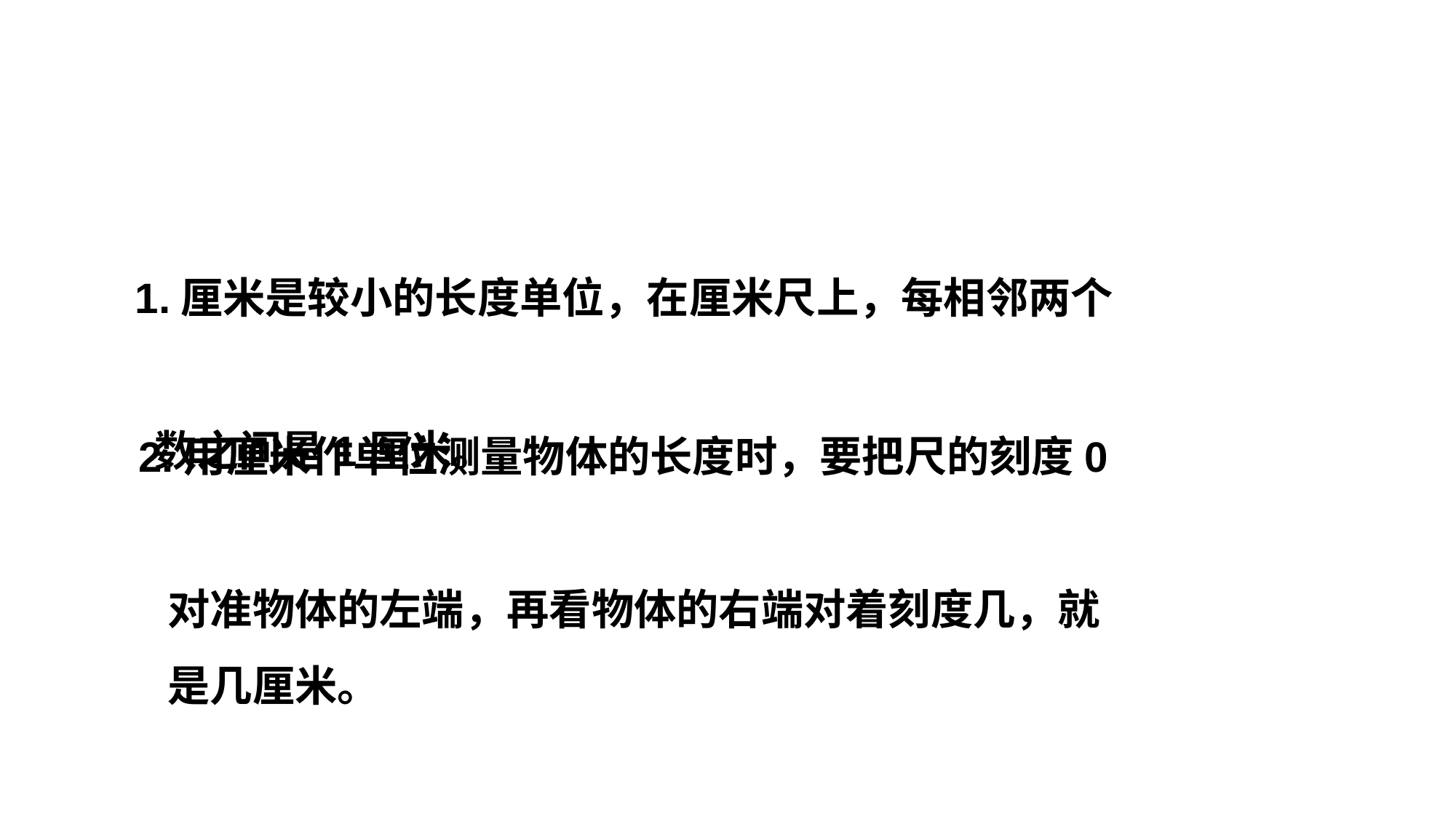

1.厘米是较小的长度单位，在厘米尺上，每相邻两个
  数之间是1厘米。
2.用厘米作单位测量物体的长度时，要把尺的刻度0
  对准物体的左端，再看物体的右端对着刻度几，就
  是几厘米。